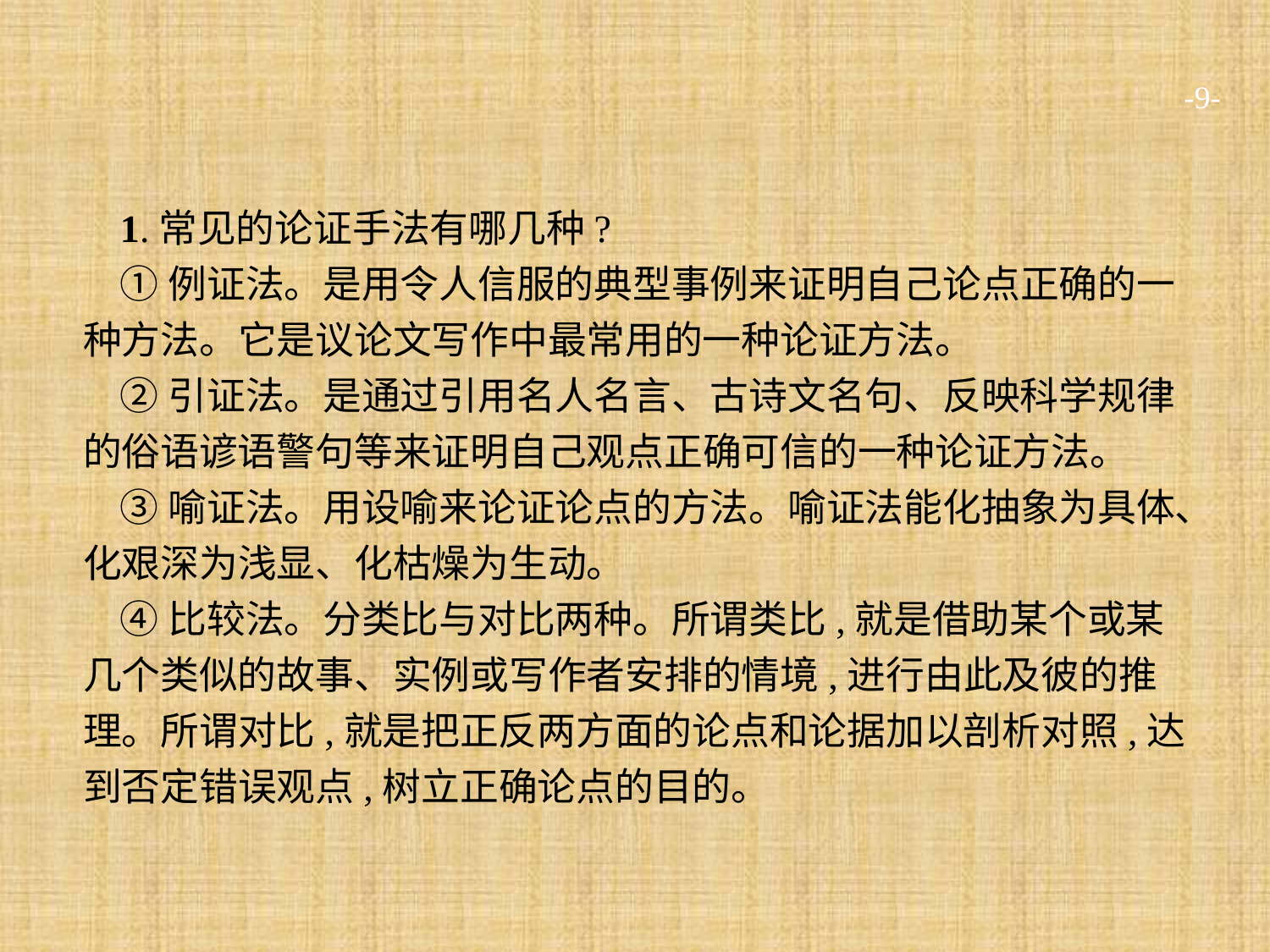

-9-
1.常见的论证手法有哪几种?
①例证法。是用令人信服的典型事例来证明自己论点正确的一种方法。它是议论文写作中最常用的一种论证方法。
②引证法。是通过引用名人名言、古诗文名句、反映科学规律的俗语谚语警句等来证明自己观点正确可信的一种论证方法。
③喻证法。用设喻来论证论点的方法。喻证法能化抽象为具体、化艰深为浅显、化枯燥为生动。
④比较法。分类比与对比两种。所谓类比,就是借助某个或某几个类似的故事、实例或写作者安排的情境,进行由此及彼的推理。所谓对比,就是把正反两方面的论点和论据加以剖析对照,达到否定错误观点,树立正确论点的目的。